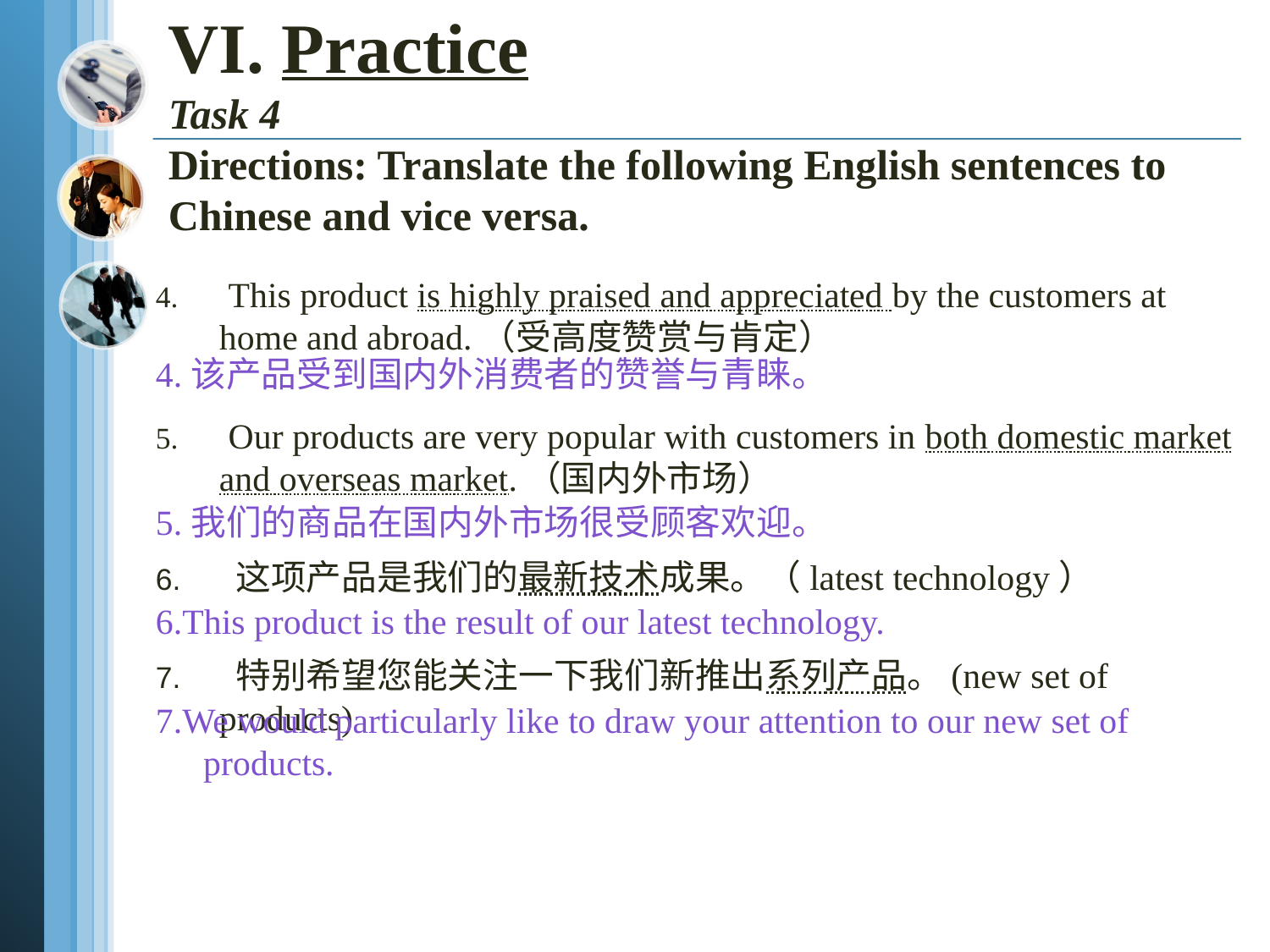

# VI. Practice Task 4 Directions: Translate the following English sentences to Chinese and vice versa.
 This product is highly praised and appreciated by the customers at home and abroad.（受高度赞赏与肯定）

 Our products are very popular with customers in both domestic market and overseas market.（国内外市场）

 这项产品是我们的最新技术成果。（latest technology）

 特别希望您能关注一下我们新推出系列产品。(new set of products)

4.该产品受到国内外消费者的赞誉与青睐。

5.我们的商品在国内外市场很受顾客欢迎。

6.This product is the result of our latest technology.

7.We would particularly like to draw your attention to our new set of products.